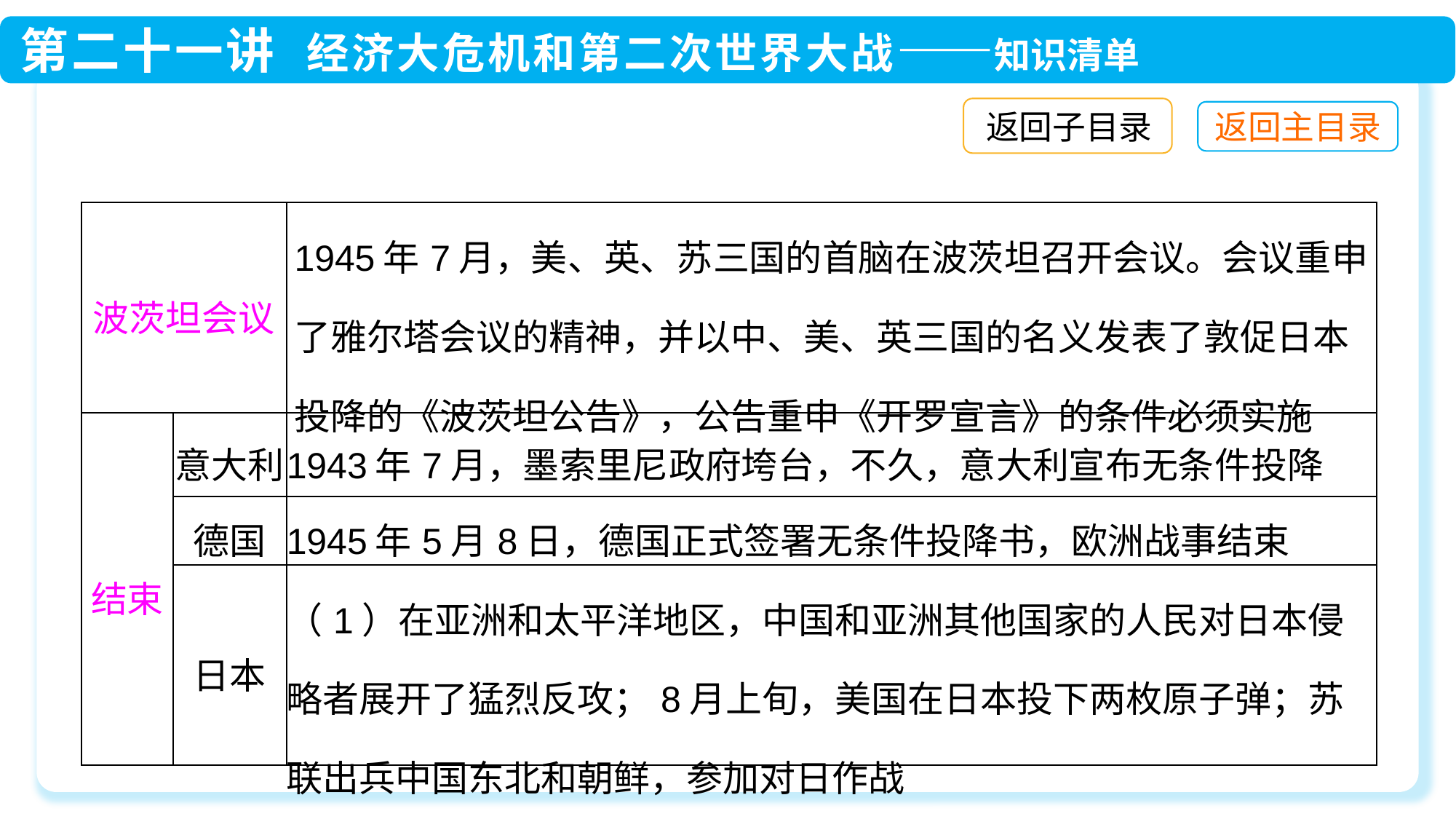

返回子目录
| 波茨坦会议 |  | 1945年7月，美、英、苏三国的首脑在波茨坦召开会议。会议重申了雅尔塔会议的精神，并以中、美、英三国的名义发表了敦促日本投降的《波茨坦公告》，公告重申《开罗宣言》的条件必须实施 |
| --- | --- | --- |
| 结束 | 意大利 | 1943年7月，墨索里尼政府垮台，不久，意大利宣布无条件投降 |
|  | 德国 | 1945年5月8日，德国正式签署无条件投降书，欧洲战事结束 |
|  | 日本 | （1）在亚洲和太平洋地区，中国和亚洲其他国家的人民对日本侵略者展开了猛烈反攻；8月上旬，美国在日本投下两枚原子弹；苏联出兵中国东北和朝鲜，参加对日作战 |